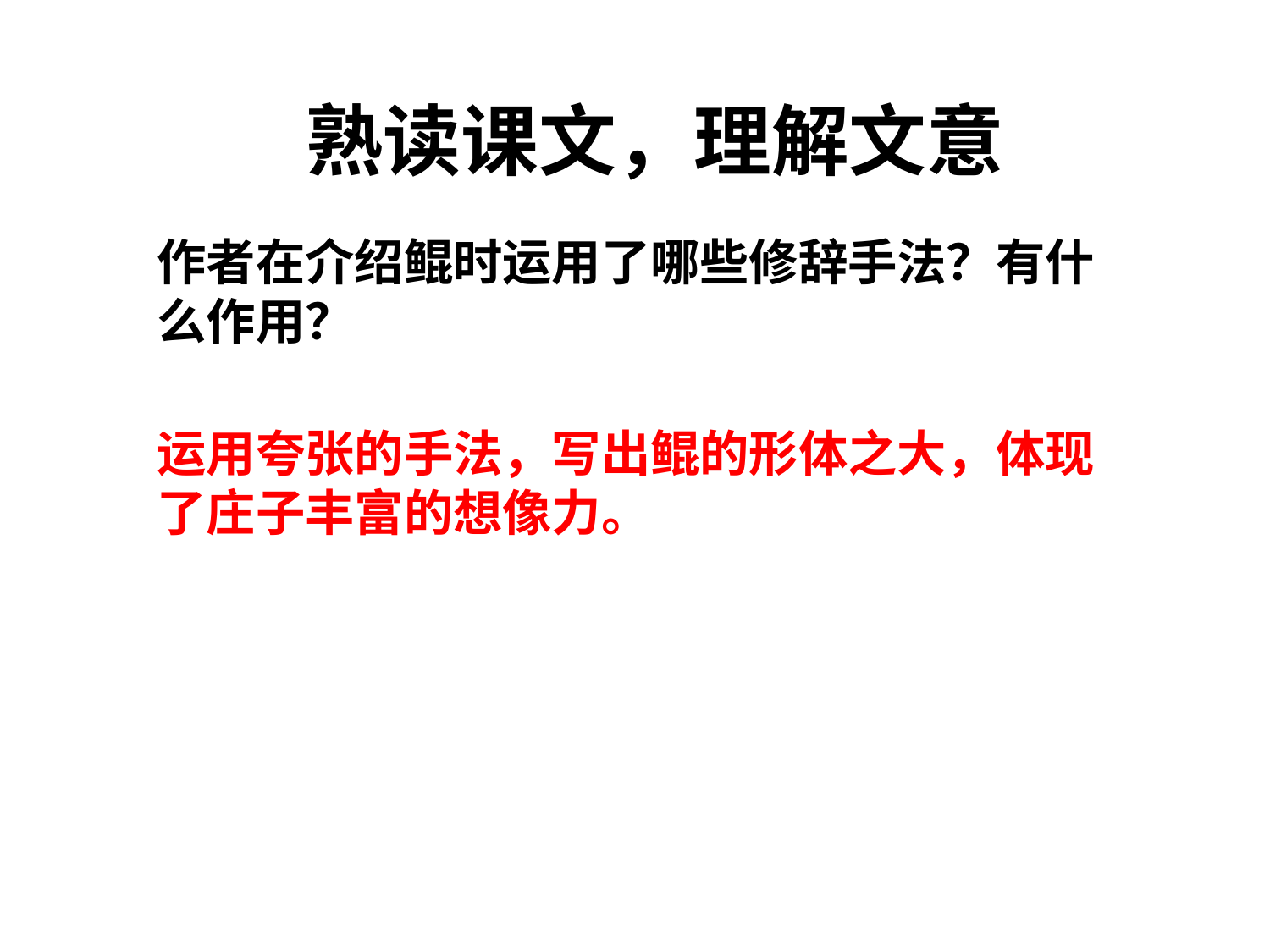

熟读课文，理解文意
作者在介绍鲲时运用了哪些修辞手法？有什么作用？

运用夸张的手法，写出鲲的形体之大，体现了庄子丰富的想像力。